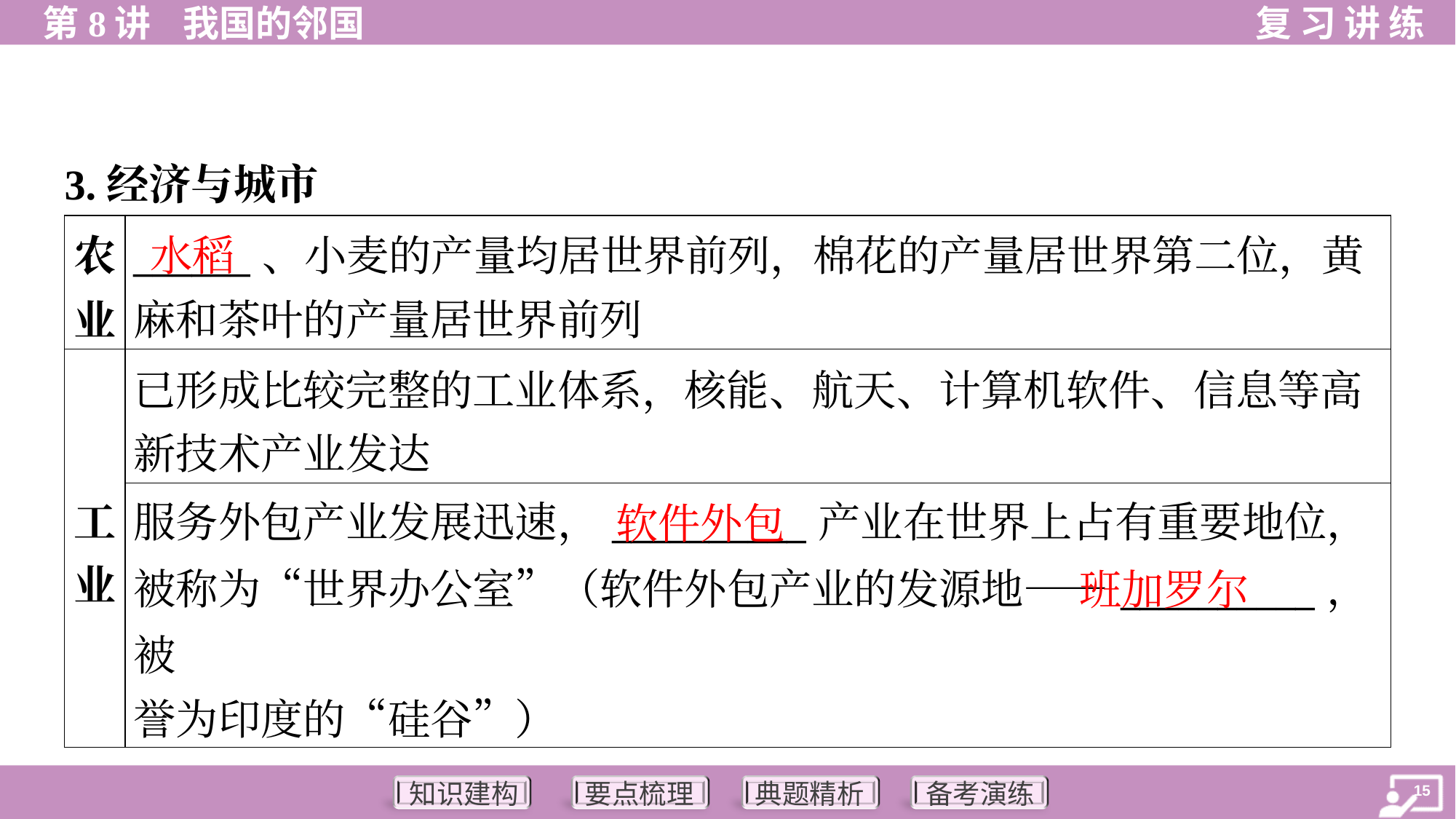

3.经济与城市
| 农 业 | \_\_\_\_\_\_、小麦的产量均居世界前列，棉花的产量居世界第二位，黄 麻和茶叶的产量居世界前列 |  |
| --- | --- | --- |
| 工 业 | 已形成比较完整的工业体系，核能、航天、计算机软件、信息等高 新技术产业发达 |  |
|  | 服务外包产业发展迅速，\_\_\_\_\_\_\_\_\_\_产业在世界上占有重要地位， 被称为“世界办公室”（软件外包产业的发源地——\_\_\_\_\_\_\_\_\_\_，被 誉为印度的“硅谷”） |  |
水稻
软件外包
班加罗尔